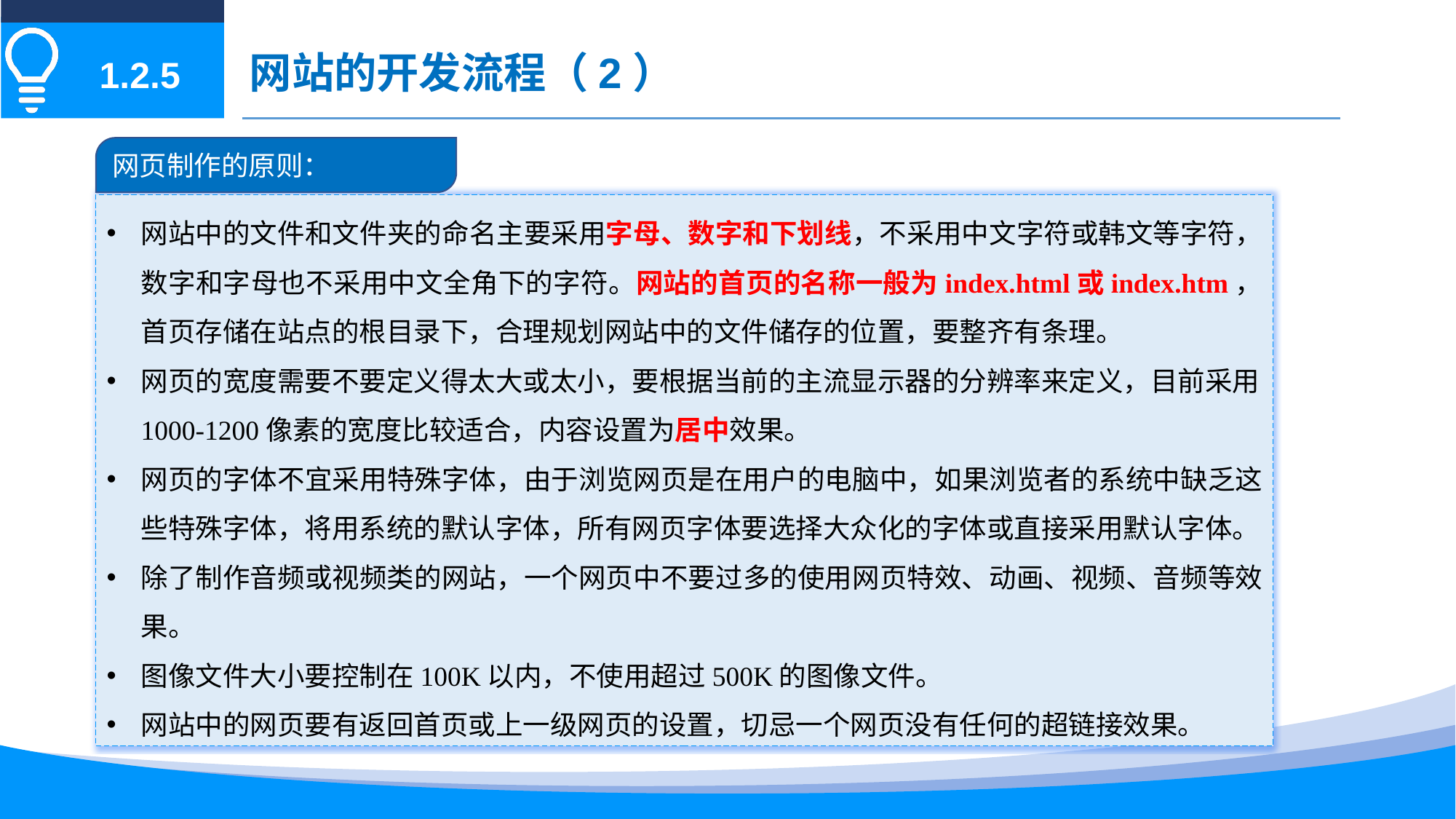

网站的开发流程（2）
1.2.5
网页制作的原则：
网站中的文件和文件夹的命名主要采用字母、数字和下划线，不采用中文字符或韩文等字符，数字和字母也不采用中文全角下的字符。网站的首页的名称一般为index.html或index.htm，首页存储在站点的根目录下，合理规划网站中的文件储存的位置，要整齐有条理。
网页的宽度需要不要定义得太大或太小，要根据当前的主流显示器的分辨率来定义，目前采用1000-1200像素的宽度比较适合，内容设置为居中效果。
网页的字体不宜采用特殊字体，由于浏览网页是在用户的电脑中，如果浏览者的系统中缺乏这些特殊字体，将用系统的默认字体，所有网页字体要选择大众化的字体或直接采用默认字体。
除了制作音频或视频类的网站，一个网页中不要过多的使用网页特效、动画、视频、音频等效果。
图像文件大小要控制在100K以内，不使用超过500K的图像文件。
网站中的网页要有返回首页或上一级网页的设置，切忌一个网页没有任何的超链接效果。